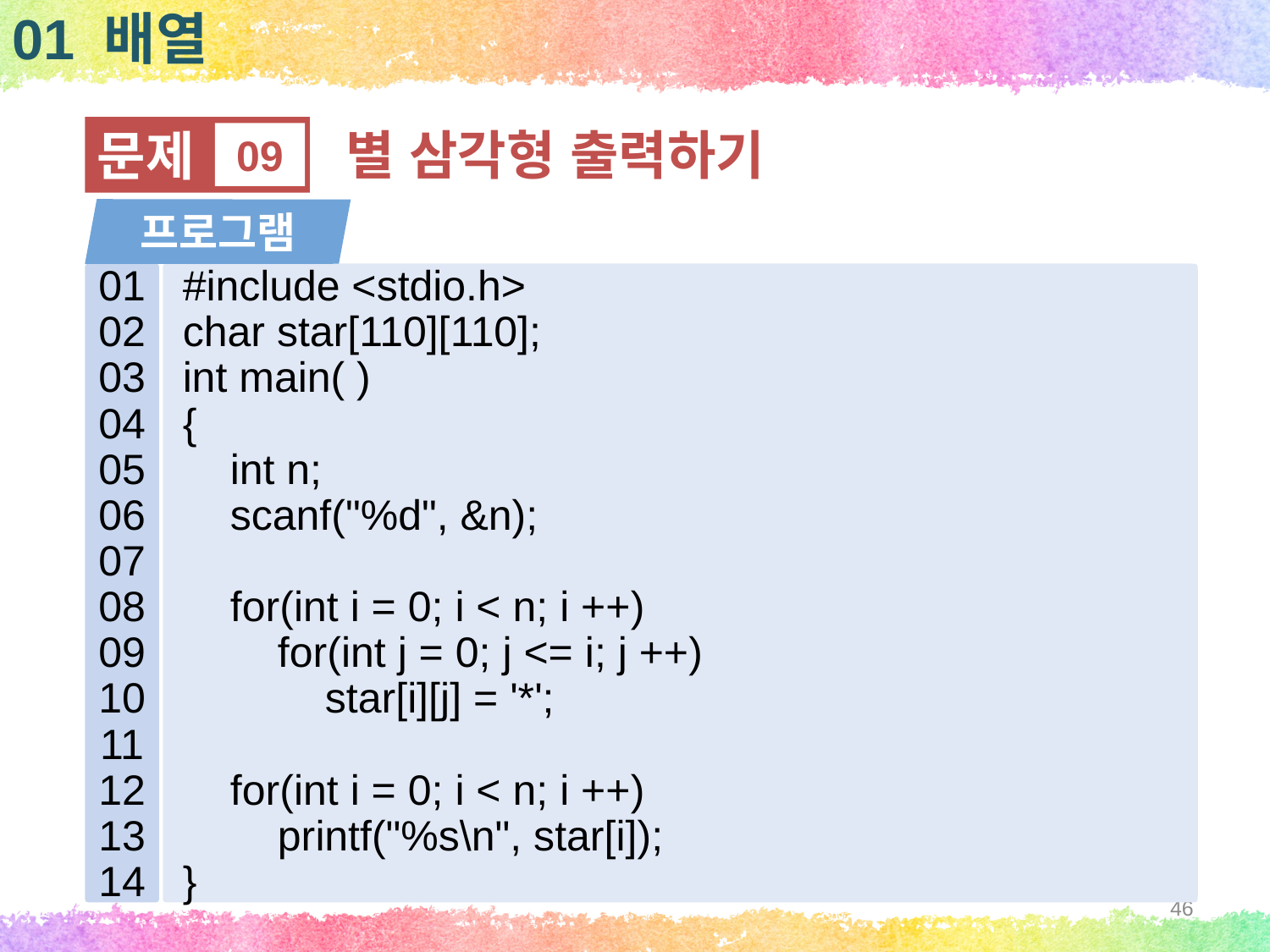

01 배열
문제
09
별 삼각형 출력하기
프로그램
01
02
03
04
05
06
07
08
09
10
11
12
13
14
#include <stdio.h>
char star[110][110];
int main( )
{
    int n;
    scanf("%d", &n);

    for(int i = 0; i < n; i ++)
        for(int j = 0; j <= i; j ++)
            star[i][j] = '*';

    for(int i = 0; i < n; i ++)
        printf("%s\n", star[i]);
}
46